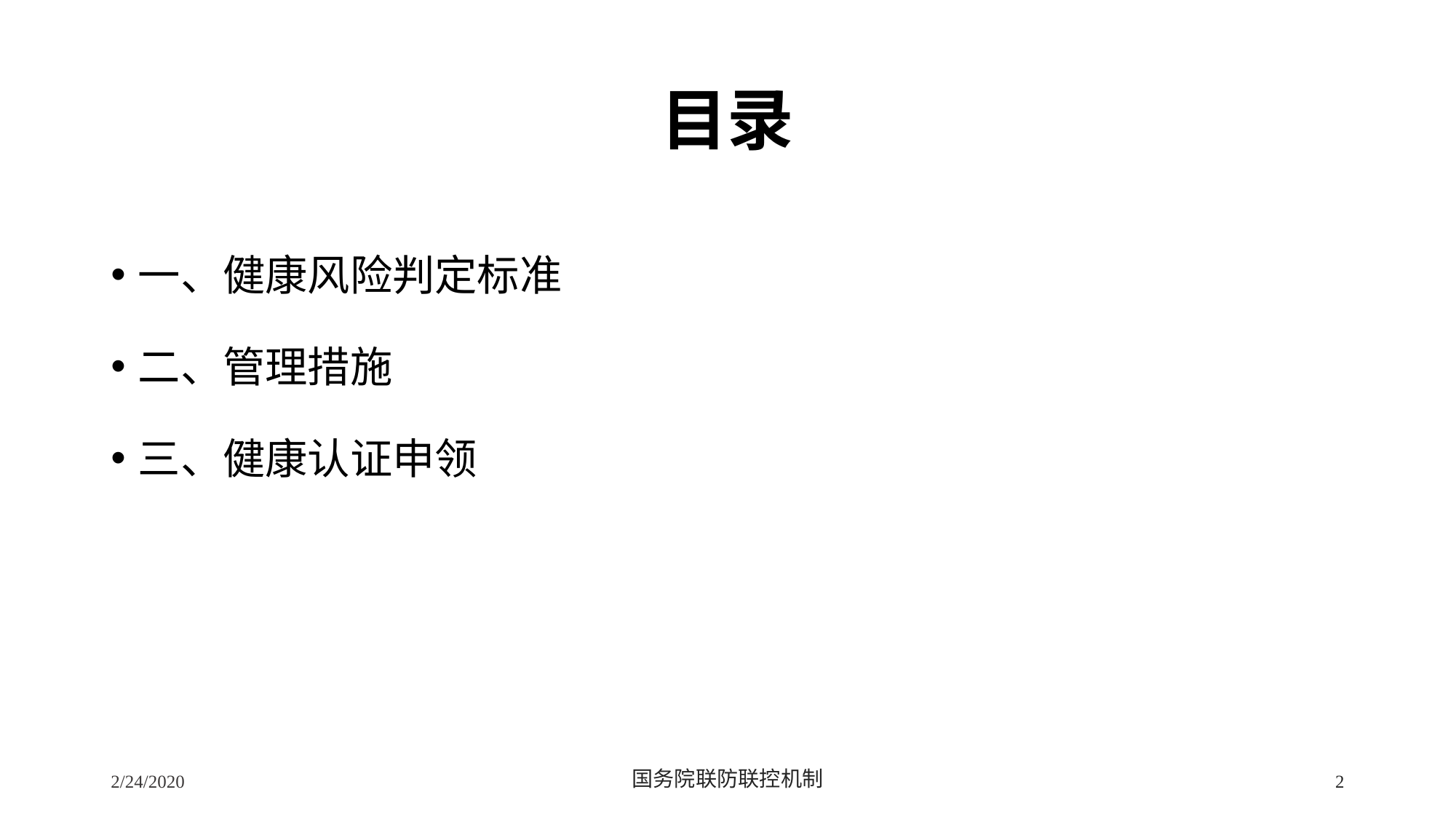

# 目录
一、健康风险判定标准
二、管理措施
三、健康认证申领
2/24/2020
国务院联防联控机制
2